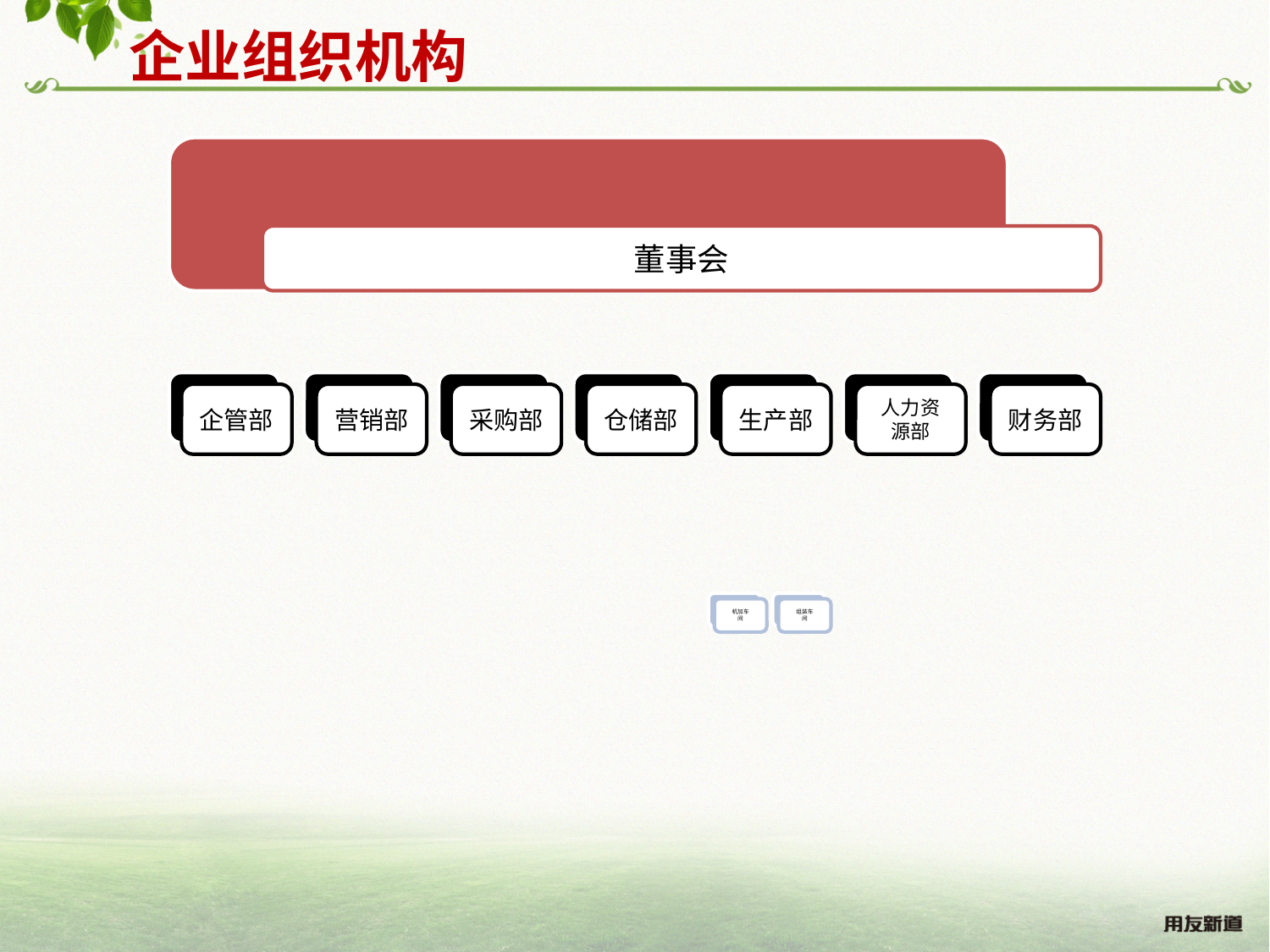

企业组织机构
董事会
企管部
财务部
营销部
生产部
采购部
组装车间
机加车间
仓储部
人力资源部